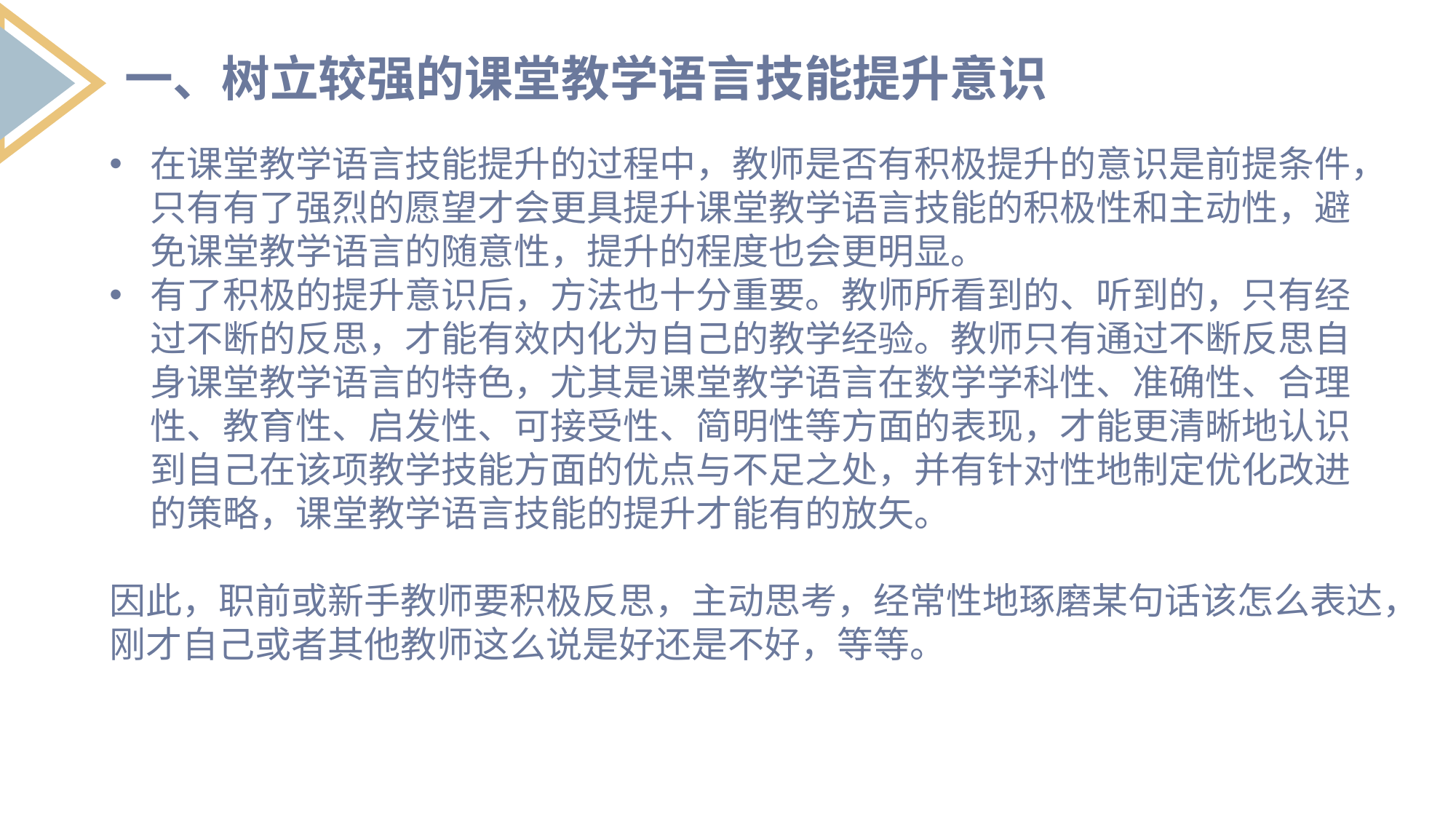

一、树立较强的课堂教学语言技能提升意识
在课堂教学语言技能提升的过程中，教师是否有积极提升的意识是前提条件，只有有了强烈的愿望才会更具提升课堂教学语言技能的积极性和主动性，避免课堂教学语言的随意性，提升的程度也会更明显。
有了积极的提升意识后，方法也十分重要。教师所看到的、听到的，只有经过不断的反思，才能有效内化为自己的教学经验。教师只有通过不断反思自身课堂教学语言的特色，尤其是课堂教学语言在数学学科性、准确性、合理性、教育性、启发性、可接受性、简明性等方面的表现，才能更清晰地认识到自己在该项教学技能方面的优点与不足之处，并有针对性地制定优化改进的策略，课堂教学语言技能的提升才能有的放矢。

因此，职前或新手教师要积极反思，主动思考，经常性地琢磨某句话该怎么表达，刚才自己或者其他教师这么说是好还是不好，等等。